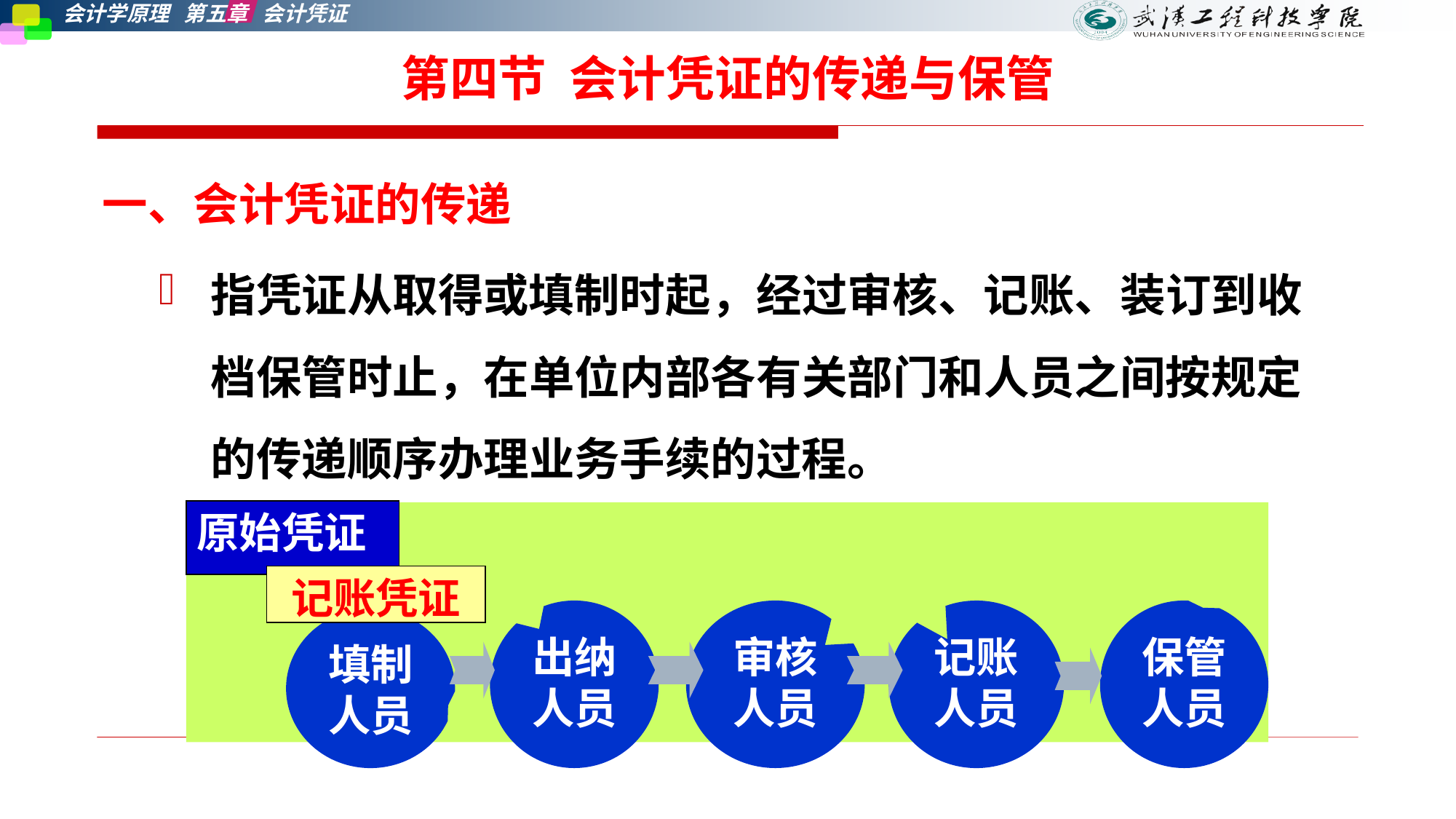

# 第四节  会计凭证的传递与保管
一、会计凭证的传递
指凭证从取得或填制时起，经过审核、记账、装订到收档保管时止，在单位内部各有关部门和人员之间按规定的传递顺序办理业务手续的过程。
原始凭证

记账凭证
出纳人员
审核人员
记账人员
保管人员
填制人员